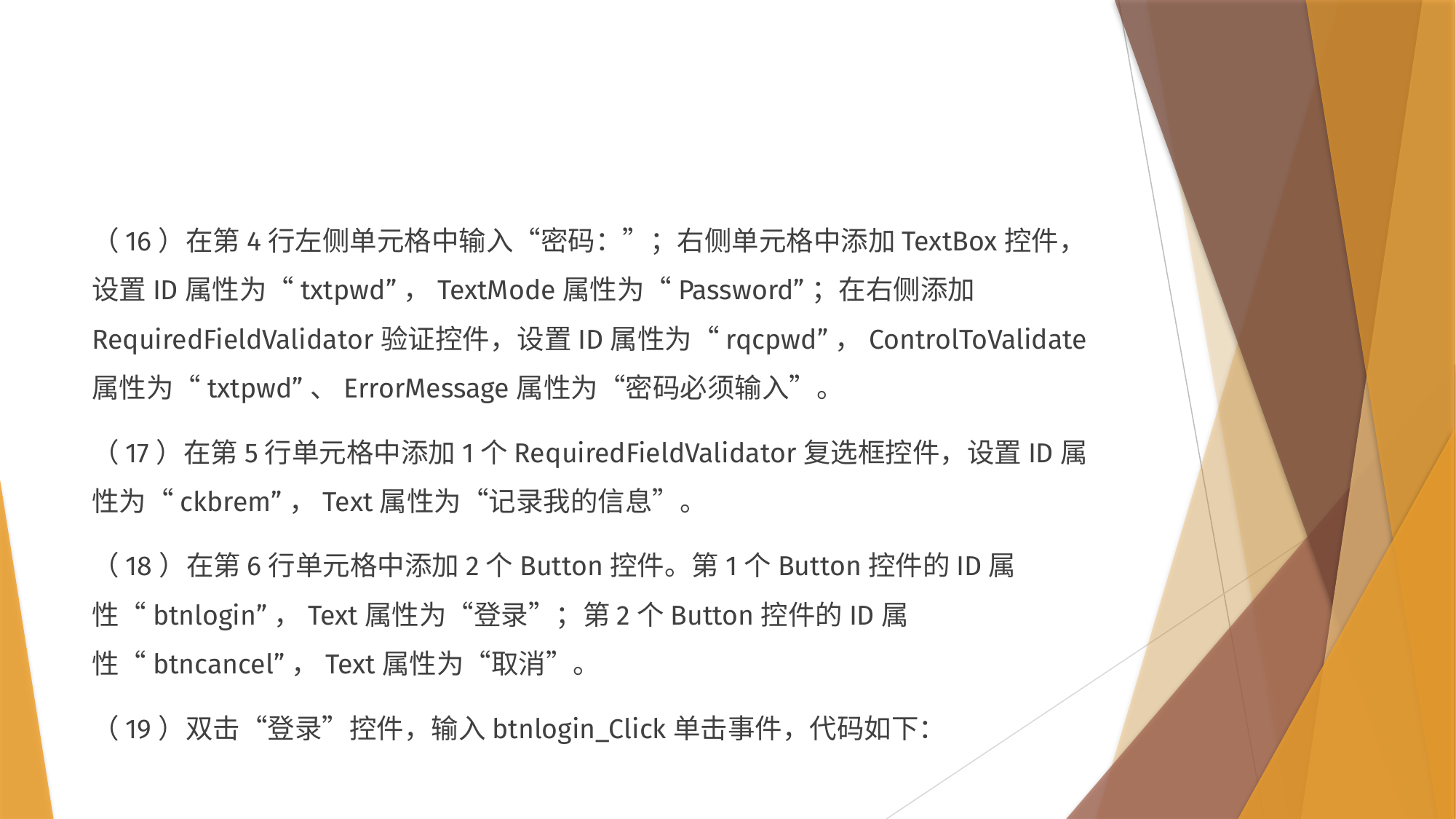

#
（16）在第4行左侧单元格中输入“密码：”；右侧单元格中添加TextBox控件，设置ID属性为“txtpwd”，TextMode属性为“Password”；在右侧添加RequiredFieldValidator验证控件，设置ID属性为“rqcpwd”，ControlToValidate属性为“txtpwd”、ErrorMessage属性为“密码必须输入”。
（17）在第5行单元格中添加1个RequiredFieldValidator复选框控件，设置ID属性为“ckbrem”，Text属性为“记录我的信息”。
（18）在第6行单元格中添加2个Button控件。第1个Button控件的ID属性“btnlogin”，Text属性为“登录”；第2个Button控件的ID属性“btncancel”，Text属性为“取消”。
（19）双击“登录”控件，输入btnlogin_Click单击事件，代码如下：